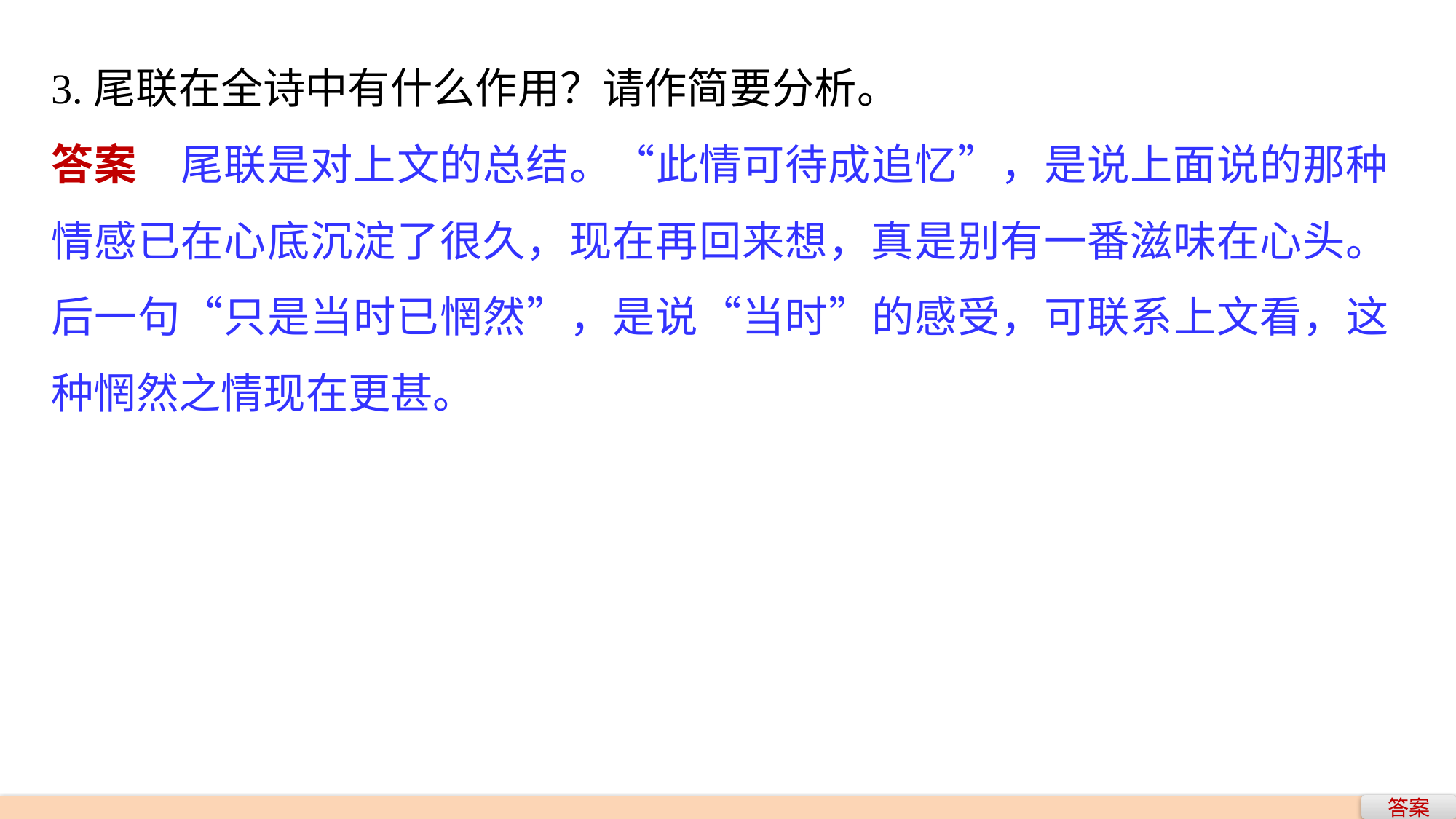

3.尾联在全诗中有什么作用？请作简要分析。
答案　尾联是对上文的总结。“此情可待成追忆”，是说上面说的那种情感已在心底沉淀了很久，现在再回来想，真是别有一番滋味在心头。后一句“只是当时已惘然”，是说“当时”的感受，可联系上文看，这种惘然之情现在更甚。
答案